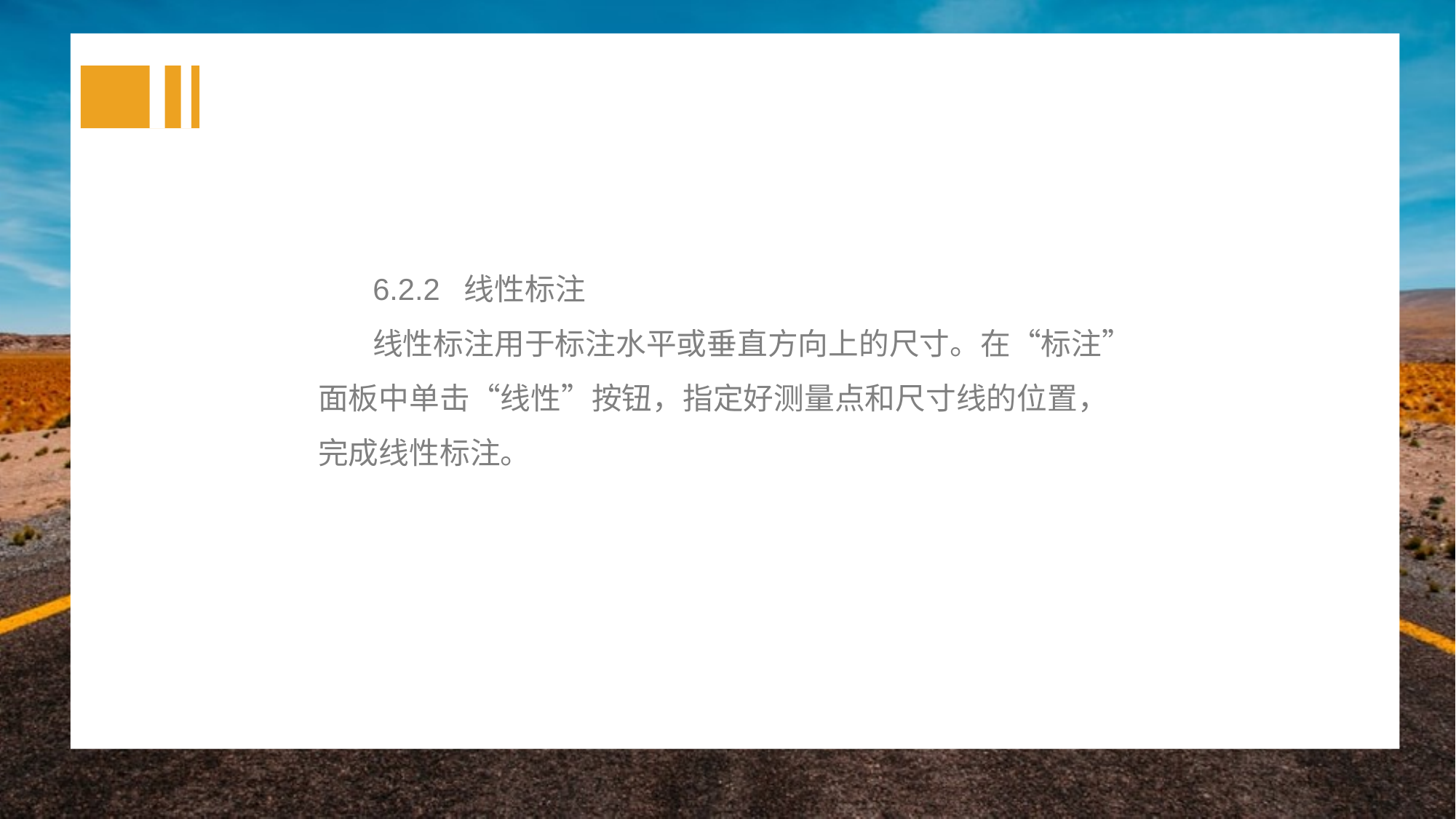

6.2.2  线性标注
线性标注用于标注水平或垂直方向上的尺寸。在“标注”面板中单击“线性”按钮，指定好测量点和尺寸线的位置，完成线性标注。